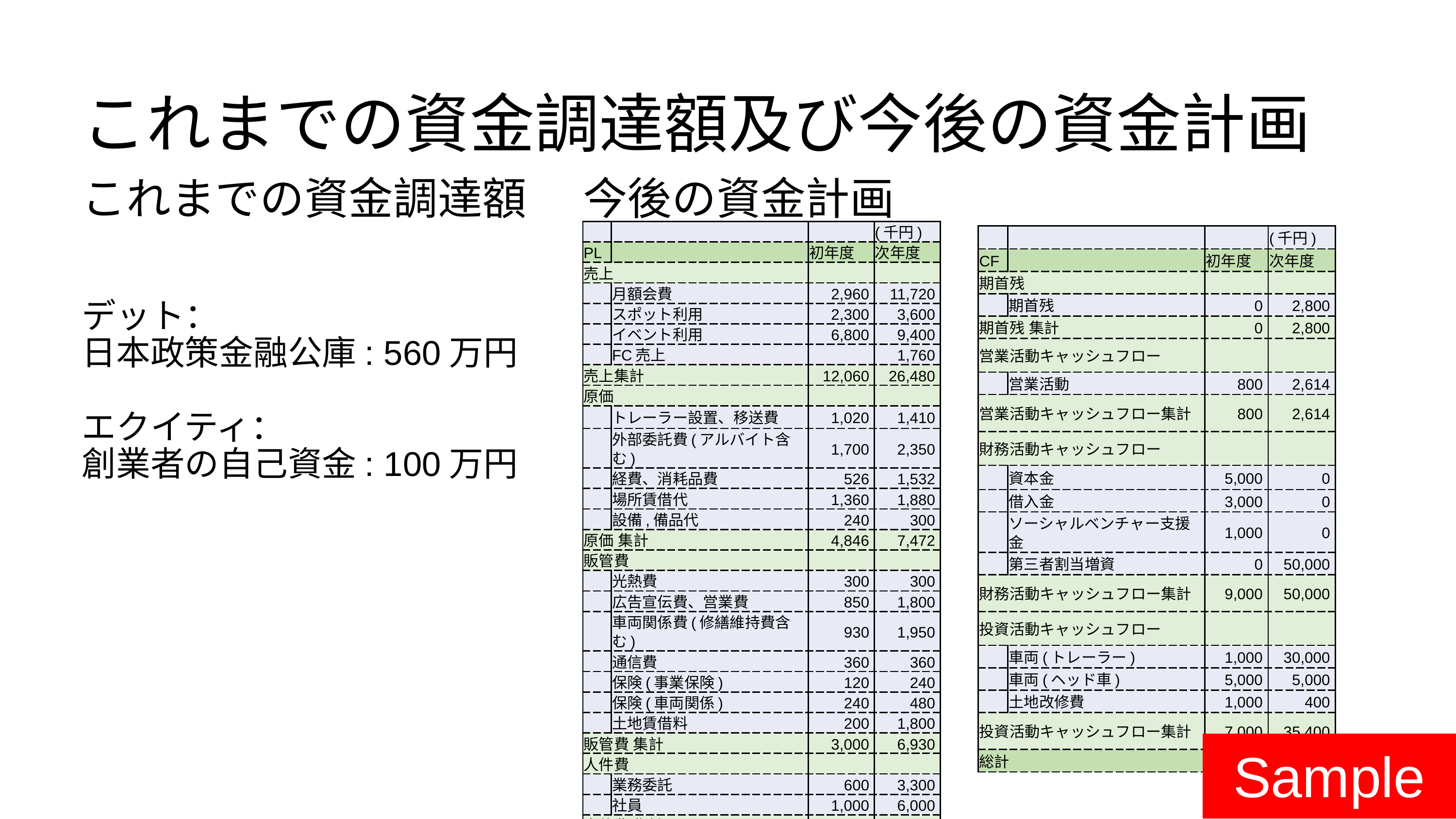

これまでの資金調達額及び今後の資金計画
これまでの資金調達額

今後の資金計画

|  |  |  | (千円) |
| --- | --- | --- | --- |
| PL |  | 初年度 | 次年度 |
| 売上 | 売上 |  |  |
|  | 月額会費 | 2,960 | 11,720 |
|  | スポット利用 | 2,300 | 3,600 |
|  | イベント利用 | 6,800 | 9,400 |
|  | FC売上 |  | 1,760 |
| 売上集計 | 売上集計 | 12,060 | 26,480 |
| 原価 | 原価 |  |  |
|  | トレーラー設置、移送費 | 1,020 | 1,410 |
|  | 外部委託費(アルバイト含む) | 1,700 | 2,350 |
|  | 経費、消耗品費 | 526 | 1,532 |
|  | 場所賃借代 | 1,360 | 1,880 |
|  | 設備,備品代 | 240 | 300 |
| 原価 集計 | 原価 集計 | 4,846 | 7,472 |
| 販管費 | 販管費 |  |  |
|  | 光熱費 | 300 | 300 |
|  | 広告宣伝費、営業費 | 850 | 1,800 |
|  | 車両関係費(修繕維持費含む) | 930 | 1,950 |
|  | 通信費 | 360 | 360 |
|  | 保険(事業保険) | 120 | 240 |
|  | 保険(車両関係) | 240 | 480 |
|  | 土地賃借料 | 200 | 1,800 |
| 販管費 集計 | 販管費 集計 | 3,000 | 6,930 |
| 人件費 | 人件費 |  |  |
|  | 業務委託 | 600 | 3,300 |
|  | 社員 | 1,000 | 6,000 |
| 人件費 集計 | 人件費 集計 | 1,600 | 9,300 |
| 営業利益 | 営業利益 | 2,614 | 2,778 |
|  |  |  | (千円) |
| --- | --- | --- | --- |
| CF |  | 初年度 | 次年度 |
| 期首残 | 期首残 |  |  |
|  | 期首残 | 0 | 2,800 |
| 期首残 集計 | 期首残 集計 | 0 | 2,800 |
| 営業活動キャッシュフロー | 営業活動キャッシュフロー |  |  |
|  | 営業活動 | 800 | 2,614 |
| 営業活動キャッシュフロー集計 | 営業活動キャッシュフロー集計 | 800 | 2,614 |
| 財務活動キャッシュフロー | 財務活動キャッシュフロー |  |  |
|  | 資本金 | 5,000 | 0 |
|  | 借入金 | 3,000 | 0 |
|  | ソーシャルベンチャー支援金 | 1,000 | 0 |
|  | 第三者割当増資 | 0 | 50,000 |
| 財務活動キャッシュフロー集計 | 財務活動キャッシュフロー集計 | 9,000 | 50,000 |
| 投資活動キャッシュフロー | 投資活動キャッシュフロー |  |  |
|  | 車両(トレーラー) | 1,000 | 30,000 |
|  | 車両(ヘッド車) | 5,000 | 5,000 |
|  | 土地改修費 | 1,000 | 400 |
| 投資活動キャッシュフロー集計 | 投資活動キャッシュフロー集計 | 7,000 | 35,400 |
| 総計 | 総計 | 2,800 | 14,600 |
デット：
日本政策金融公庫: 560万円

エクイティ：
創業者の自己資金: 100万円

Sample